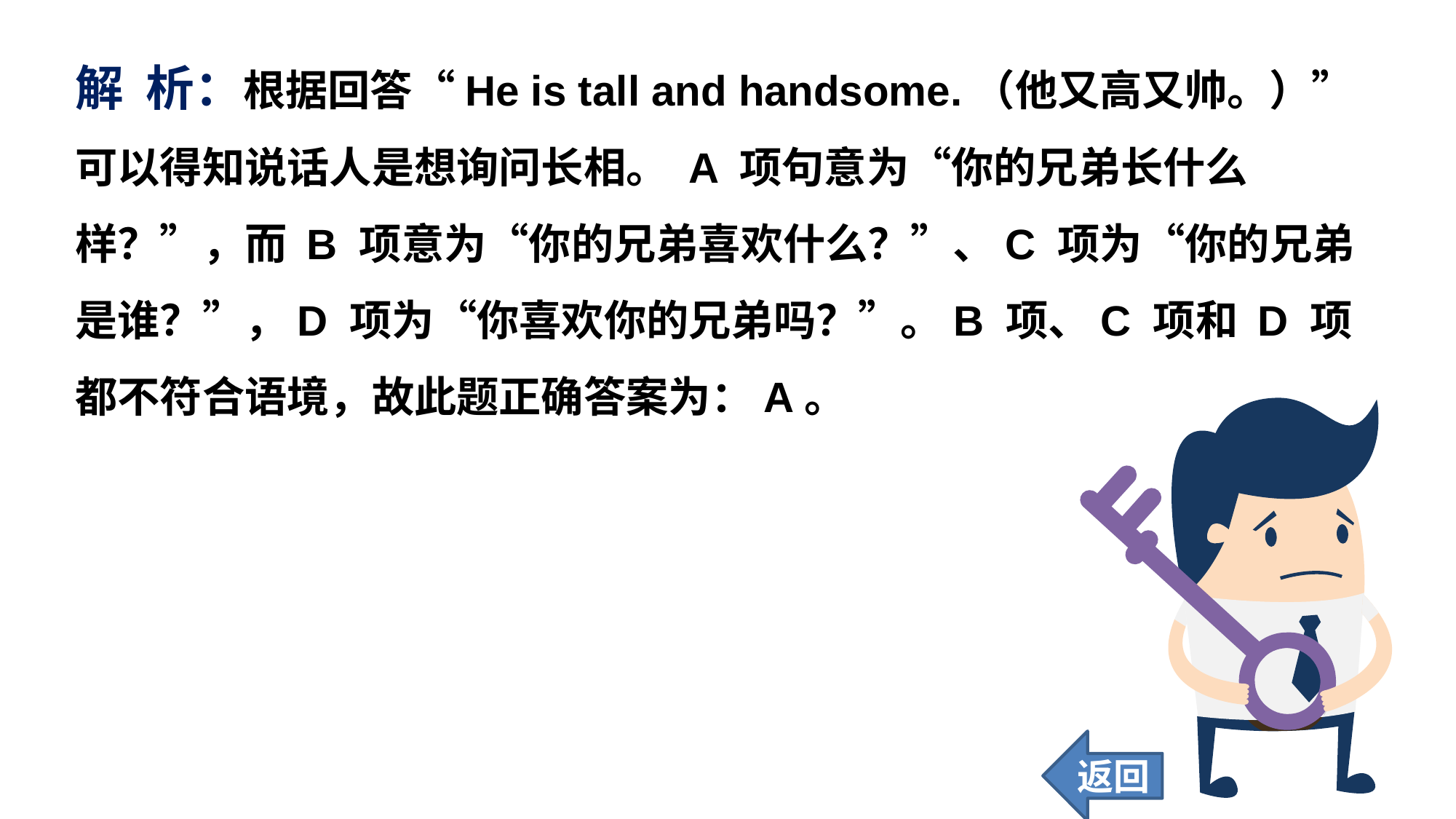

解  析：根据回答“He is tall and handsome.（他又高又帅。）”可以得知说话人是想询问长相。 A 项句意为“你的兄弟长什么样？”，而 B 项意为“你的兄弟喜欢什么？”、C 项为“你的兄弟是谁？”，D 项为“你喜欢你的兄弟吗？”。B 项、C 项和 D 项都不符合语境，故此题正确答案为：A。

返回
15